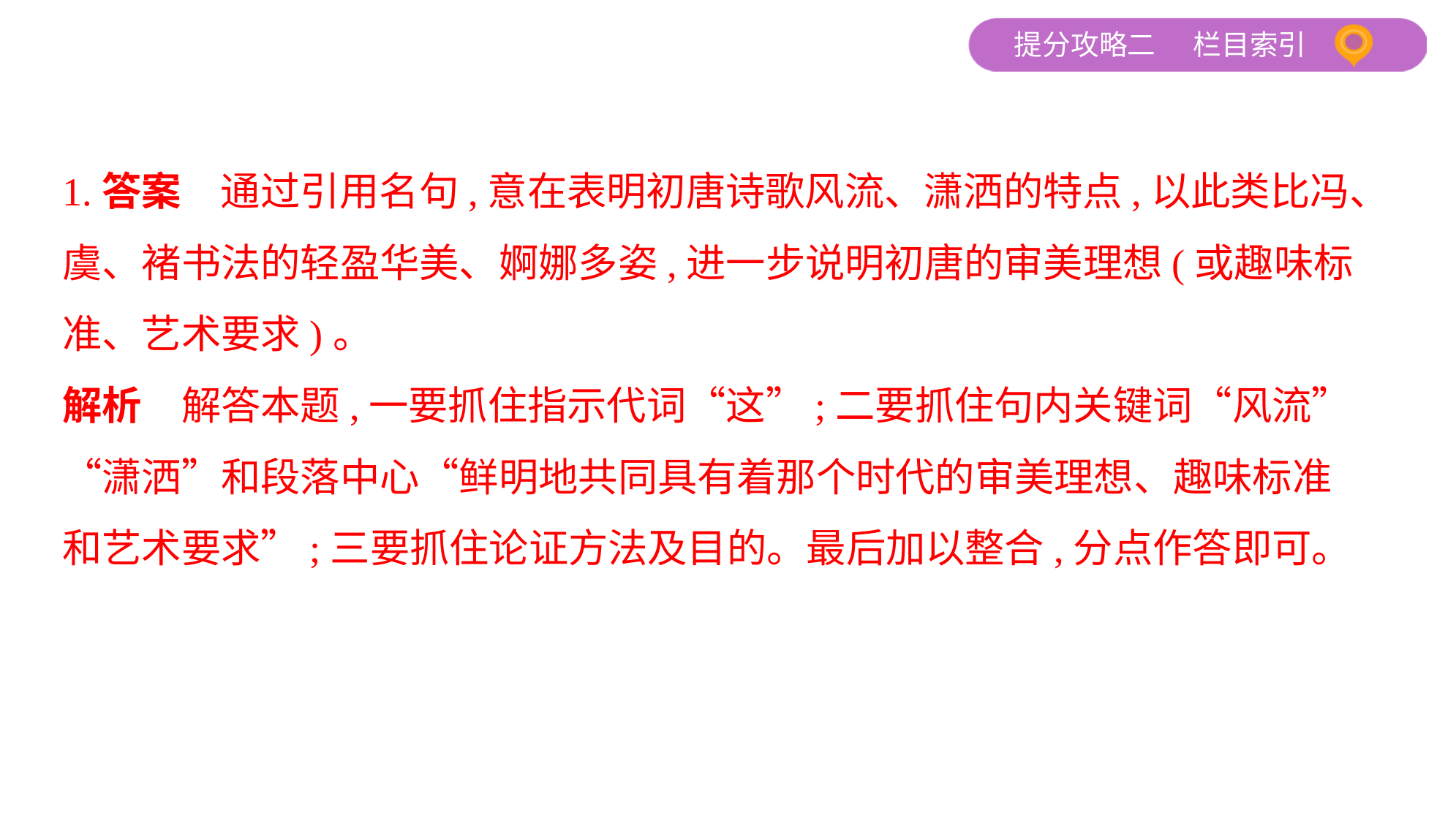

1.答案　通过引用名句,意在表明初唐诗歌风流、潇洒的特点,以此类比冯、
虞、褚书法的轻盈华美、婀娜多姿,进一步说明初唐的审美理想(或趣味标
准、艺术要求)。
解析　解答本题,一要抓住指示代词“这”;二要抓住句内关键词“风流”
“潇洒”和段落中心“鲜明地共同具有着那个时代的审美理想、趣味标准
和艺术要求”;三要抓住论证方法及目的。最后加以整合,分点作答即可。